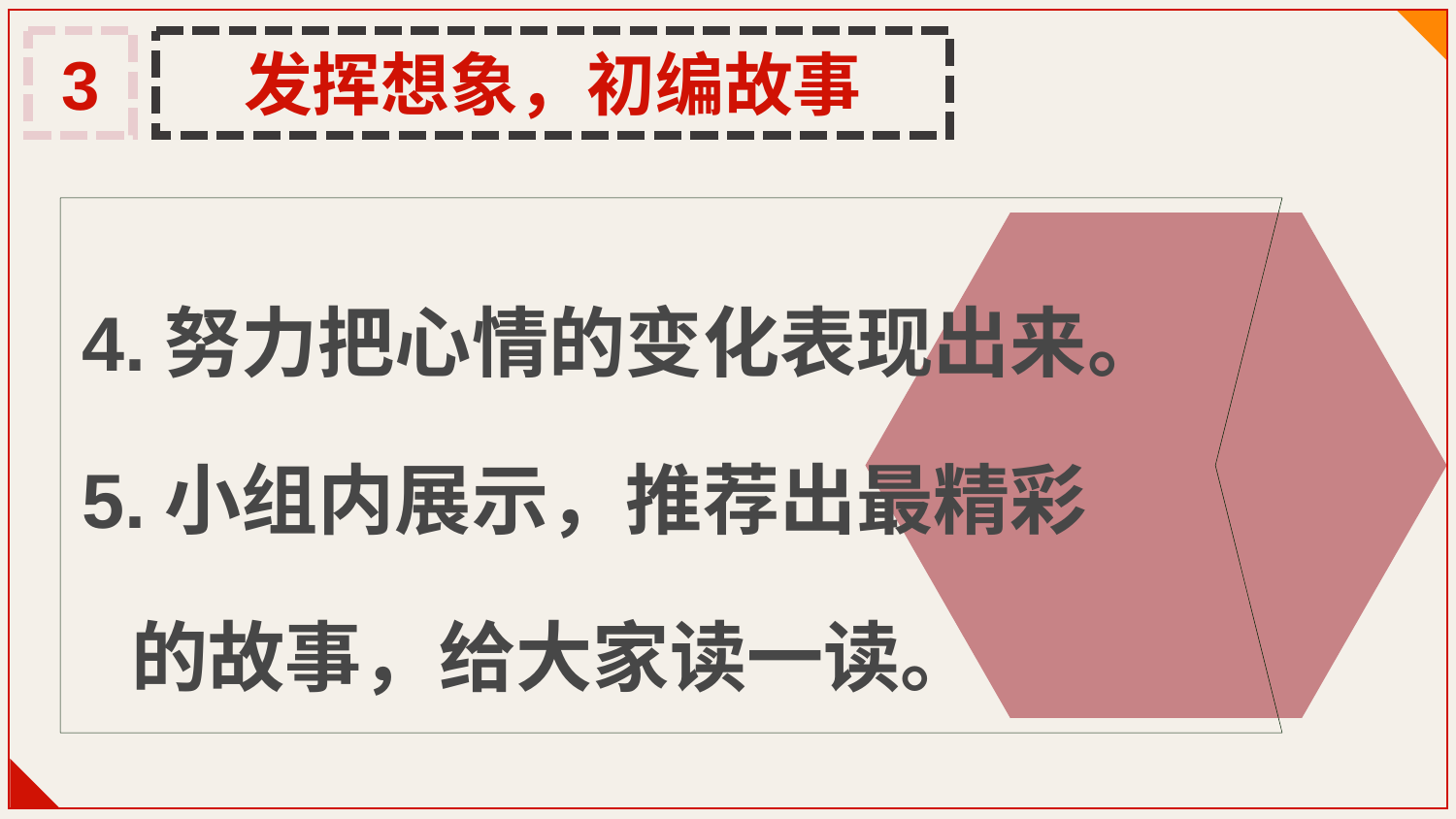

3
发挥想象，初编故事
 4.努力把心情的变化表现出来。
 5.小组内展示，推荐出最精彩
   的故事，给大家读一读。